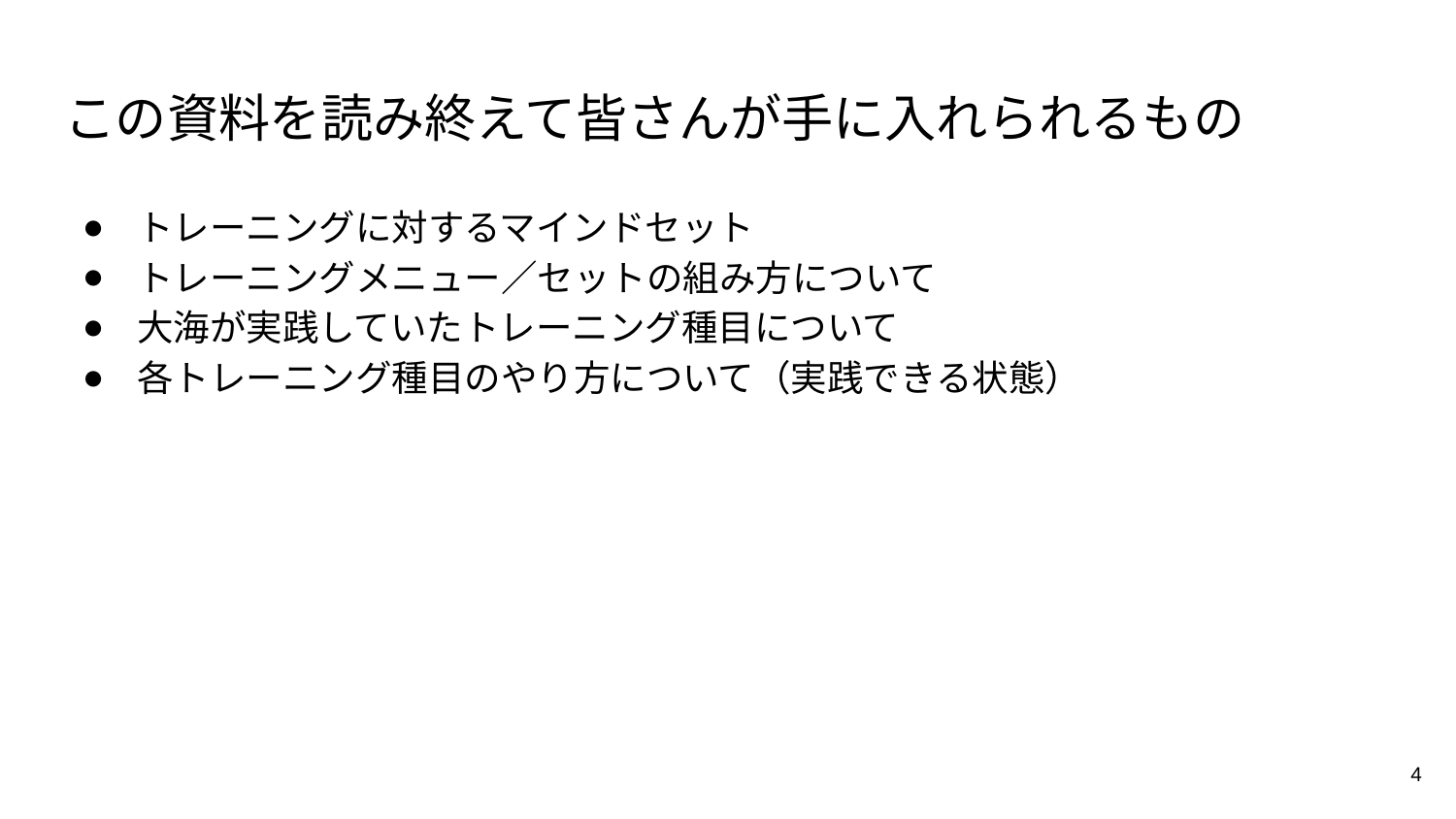

# この資料を読み終えて皆さんが手に入れられるもの
トレーニングに対するマインドセット
トレーニングメニュー／セットの組み方について
大海が実践していたトレーニング種目について
各トレーニング種目のやり方について（実践できる状態）
4